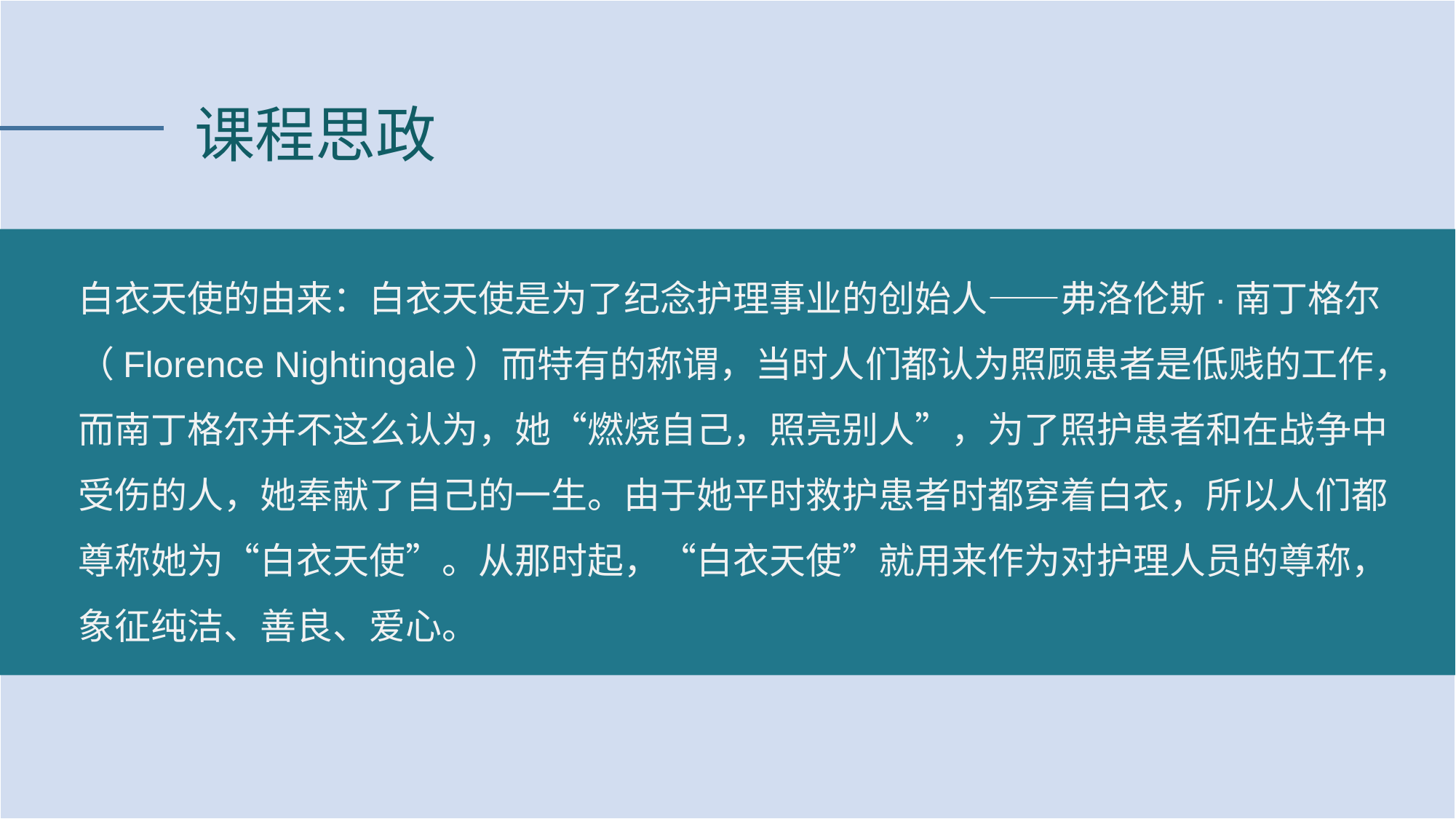

课程思政

白衣天使的由来：白衣天使是为了纪念护理事业的创始人——弗洛伦斯·南丁格尔（Florence Nightingale）而特有的称谓，当时人们都认为照顾患者是低贱的工作，而南丁格尔并不这么认为，她“燃烧自己，照亮别人”，为了照护患者和在战争中受伤的人，她奉献了自己的一生。由于她平时救护患者时都穿着白衣，所以人们都尊称她为“白衣天使”。从那时起，“白衣天使”就用来作为对护理人员的尊称，象征纯洁、善良、爱心。